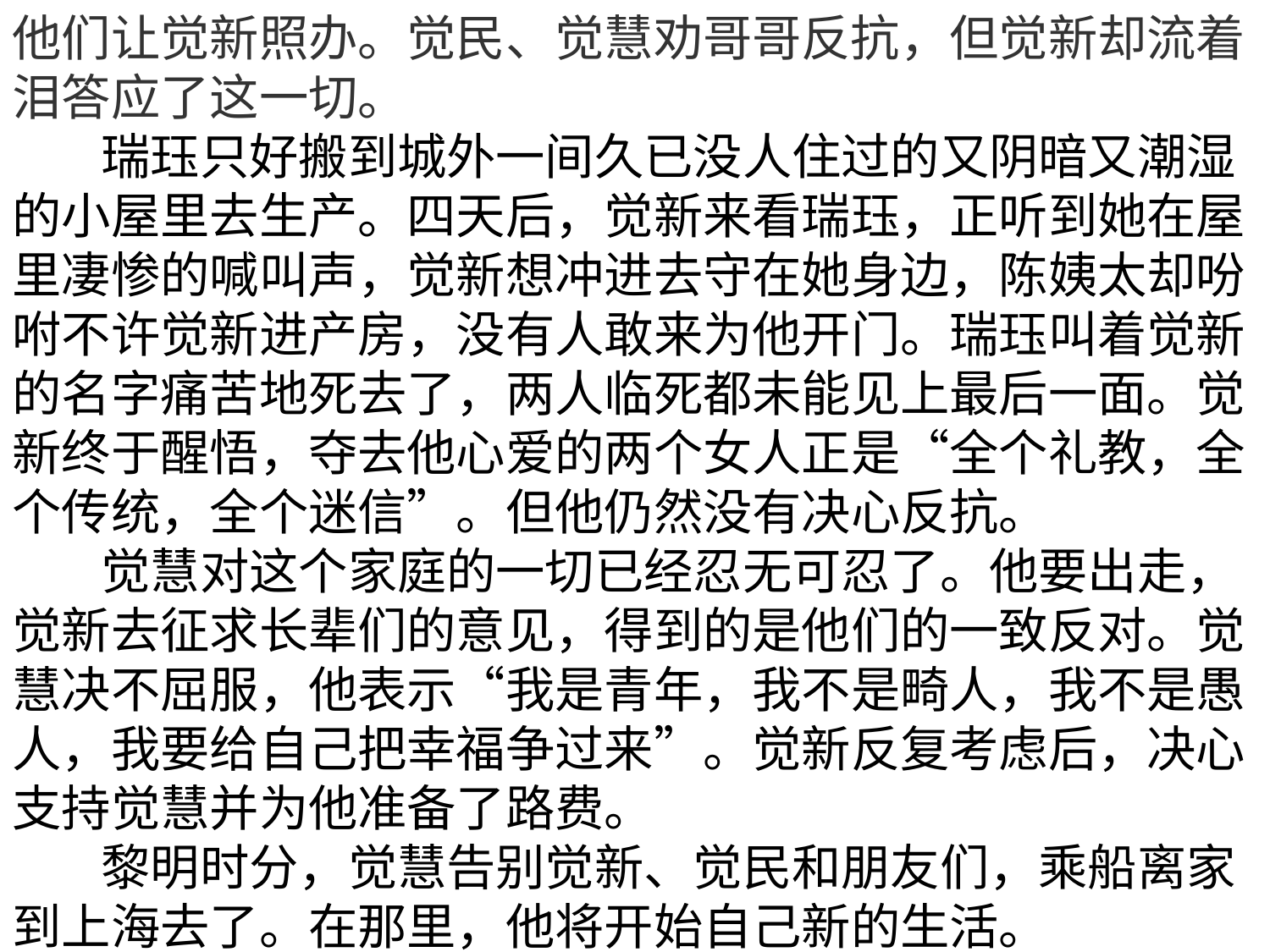

他们让觉新照办。觉民、觉慧劝哥哥反抗，但觉新却流着泪答应了这一切。
       瑞珏只好搬到城外一间久已没人住过的又阴暗又潮湿的小屋里去生产。四天后，觉新来看瑞珏，正听到她在屋里凄惨的喊叫声，觉新想冲进去守在她身边，陈姨太却吩咐不许觉新进产房，没有人敢来为他开门。瑞珏叫着觉新的名字痛苦地死去了，两人临死都未能见上最后一面。觉新终于醒悟，夺去他心爱的两个女人正是“全个礼教，全个传统，全个迷信”。但他仍然没有决心反抗。
       觉慧对这个家庭的一切已经忍无可忍了。他要出走，觉新去征求长辈们的意见，得到的是他们的一致反对。觉慧决不屈服，他表示“我是青年，我不是畸人，我不是愚人，我要给自己把幸福争过来”。觉新反复考虑后，决心支持觉慧并为他准备了路费。
       黎明时分，觉慧告别觉新、觉民和朋友们，乘船离家到上海去了。在那里，他将开始自己新的生活。